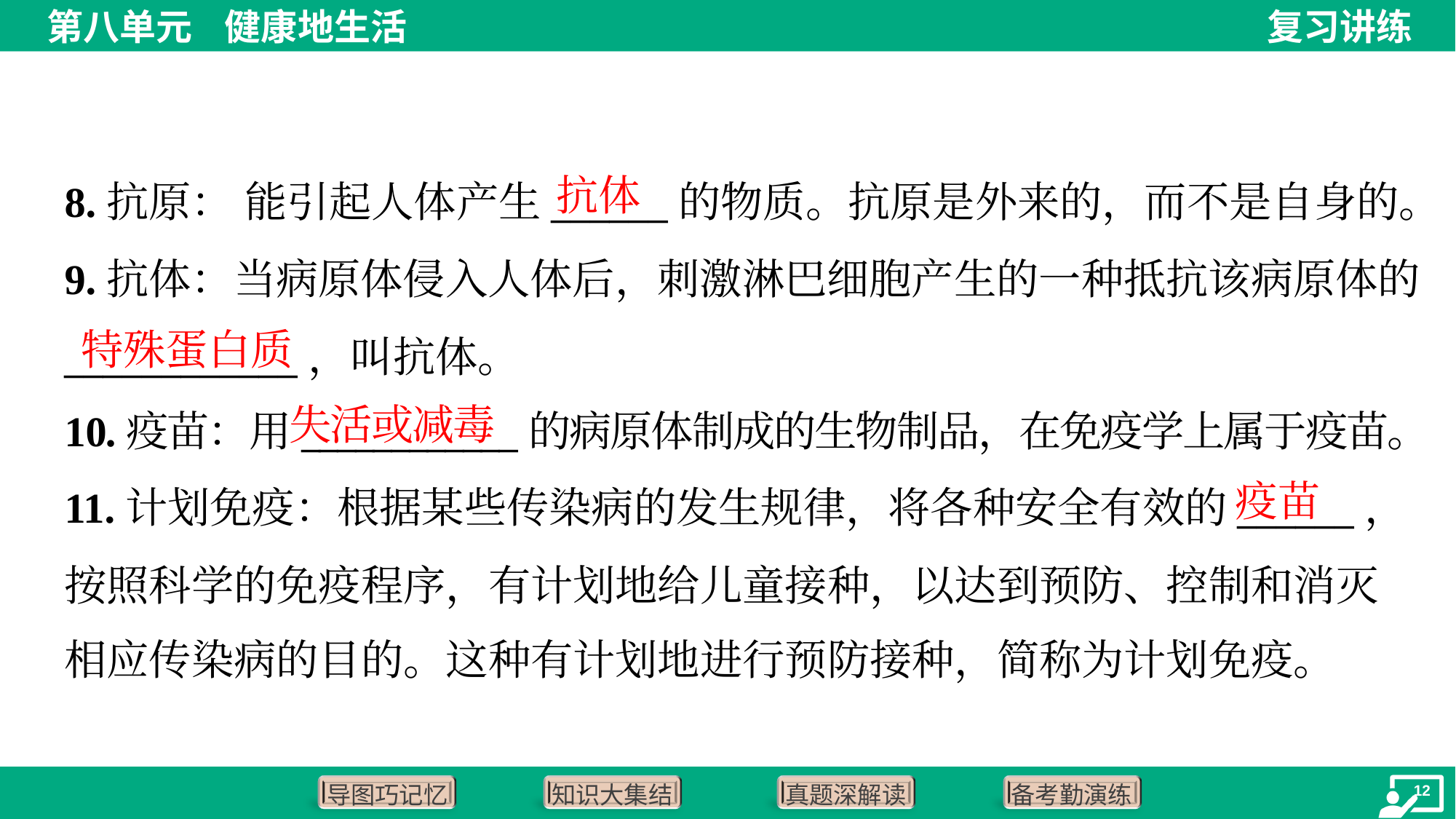

抗体
8.抗原： 能引起人体产生______的物质。抗原是外来的，而不是自身的。
9.抗体：当病原体侵入人体后，刺激淋巴细胞产生的一种抵抗该病原体的
____________，叫抗体。
10.疫苗：用____________的病原体制成的生物制品，在免疫学上属于疫苗。
特殊蛋白质
失活或减毒
疫苗
11.计划免疫：根据某些传染病的发生规律，将各种安全有效的______，
按照科学的免疫程序，有计划地给儿童接种，以达到预防、控制和消灭
相应传染病的目的。这种有计划地进行预防接种，简称为计划免疫。